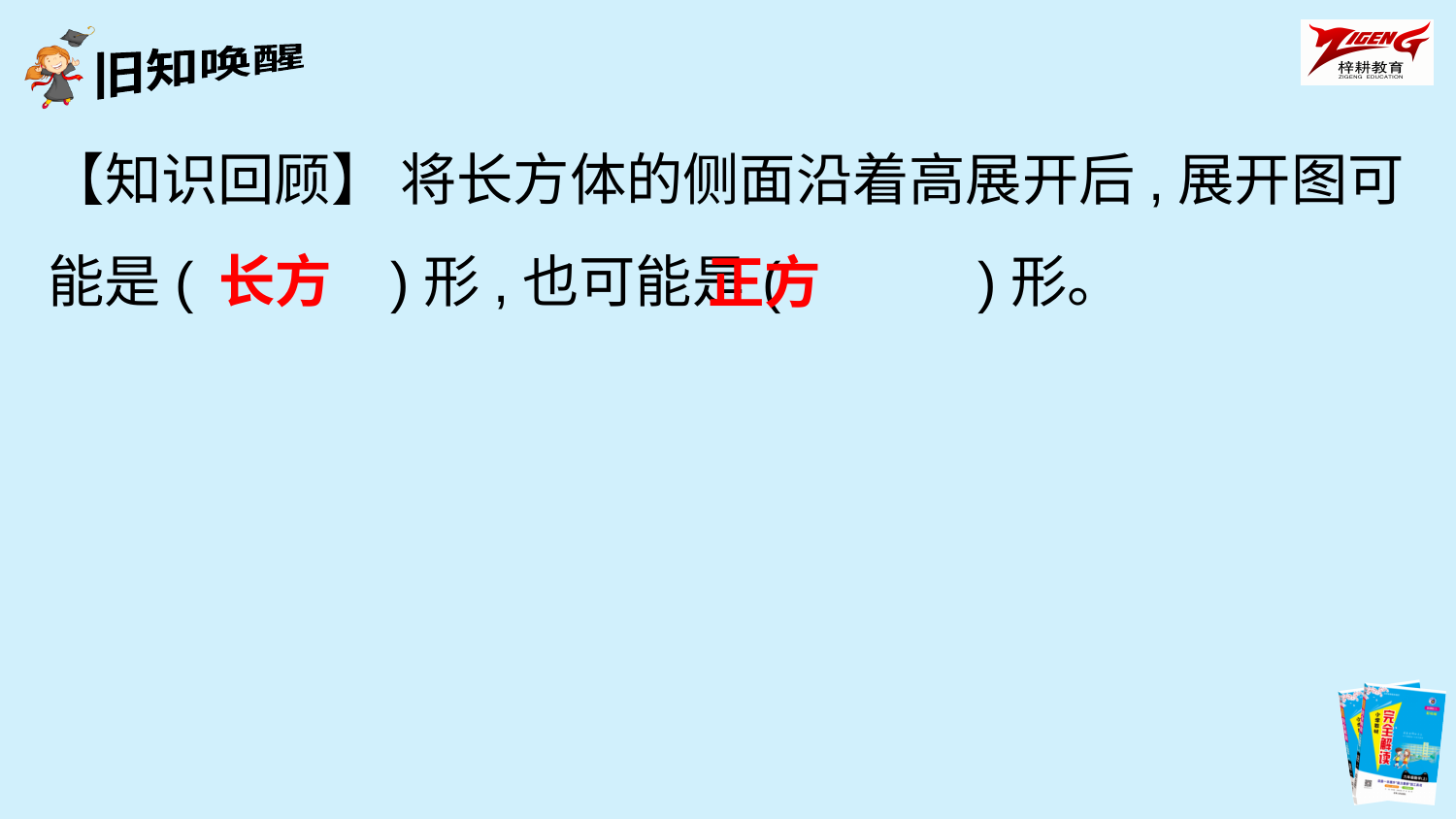

【知识回顾】 将长方体的侧面沿着高展开后,展开图可能是(　　　)形,也可能是(　　　)形。
长方
正方